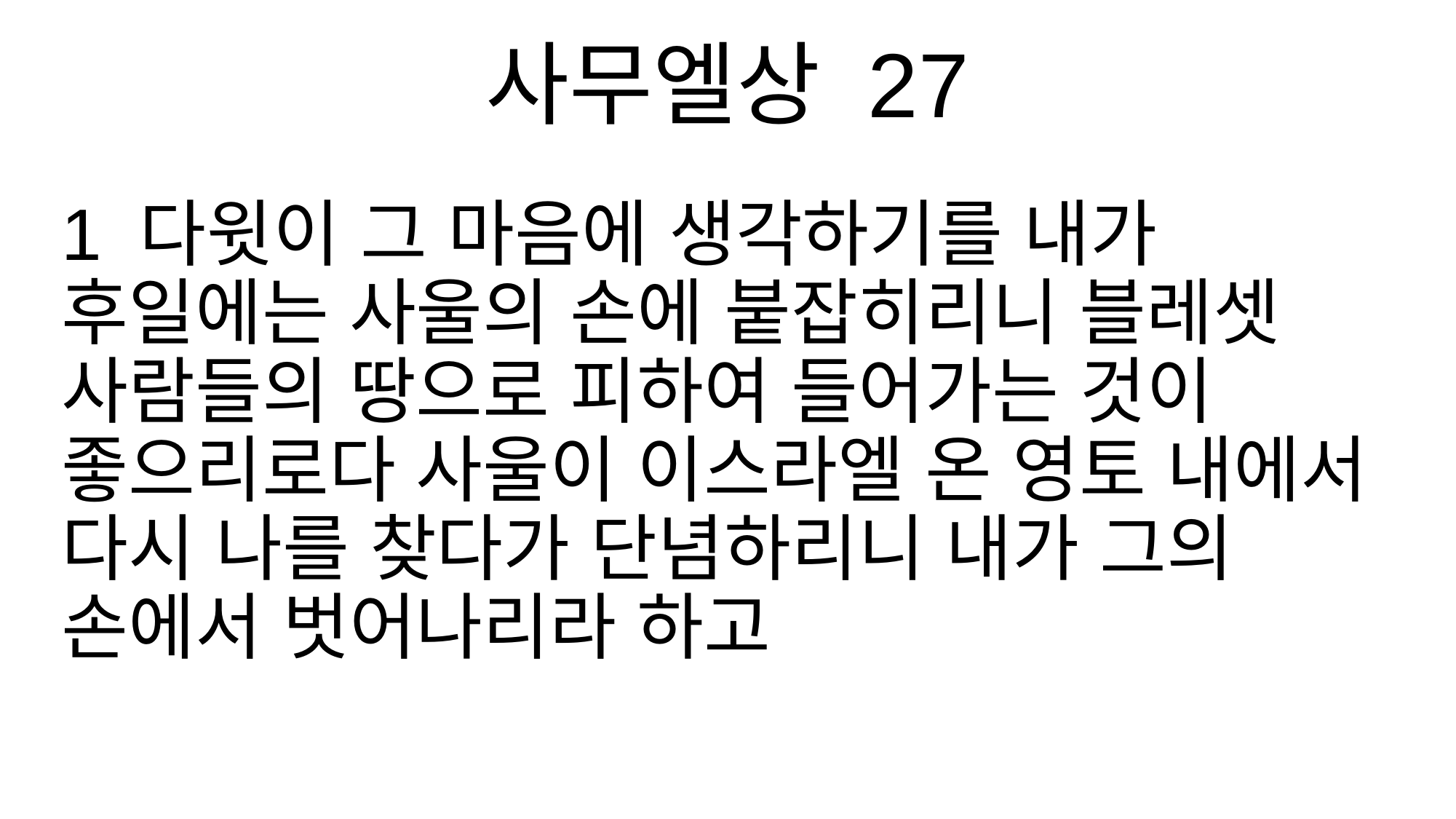

사무엘상 27
1 다윗이 그 마음에 생각하기를 내가 후일에는 사울의 손에 붙잡히리니 블레셋 사람들의 땅으로 피하여 들어가는 것이 좋으리로다 사울이 이스라엘 온 영토 내에서 다시 나를 찾다가 단념하리니 내가 그의 손에서 벗어나리라 하고